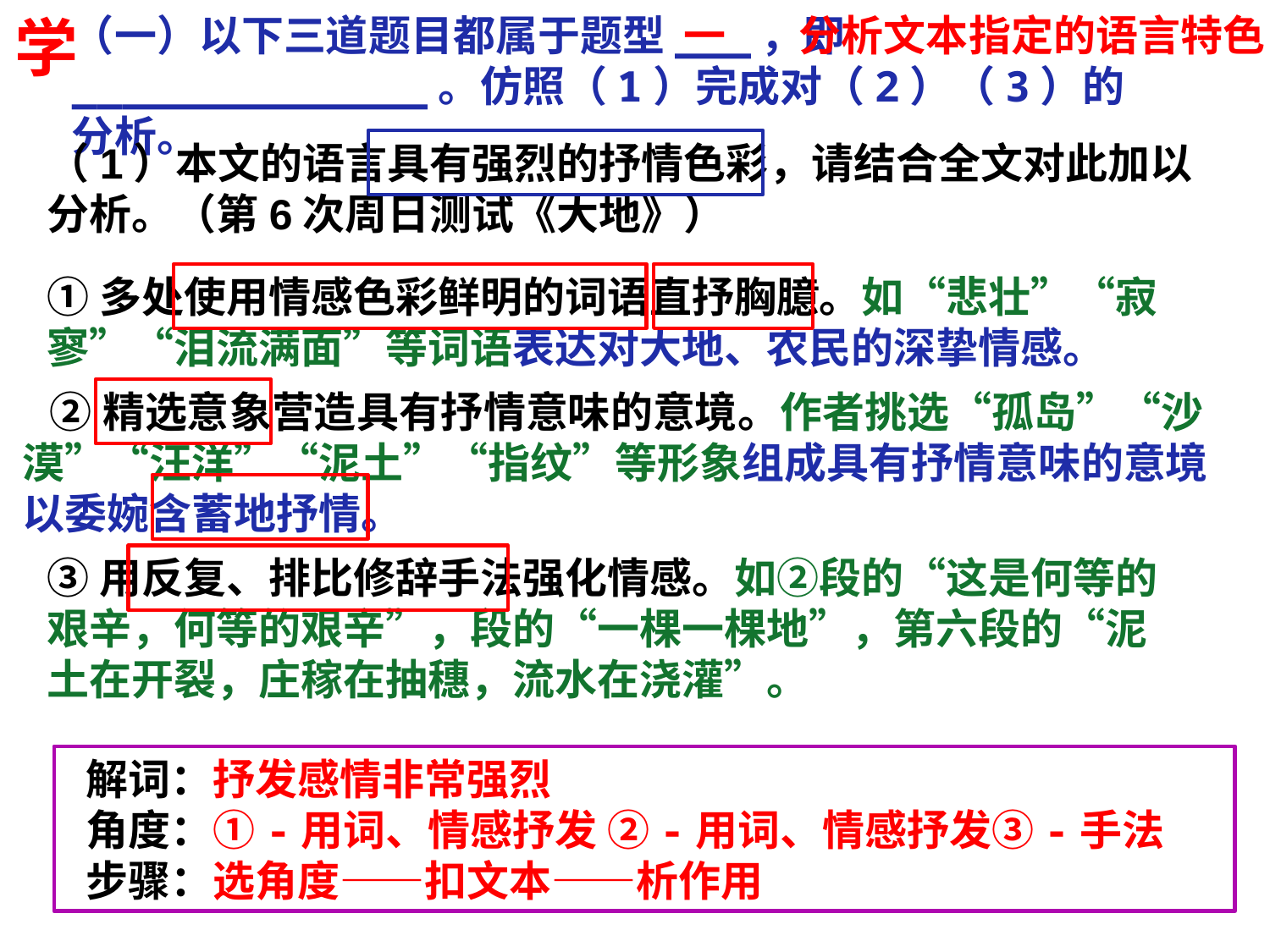

学
（一）以下三道题目都属于题型___，即______________。仿照（1）完成对（2）（3）的分析。
一
分析文本指定的语言特色
（1）本文的语言具有强烈的抒情色彩，请结合全文对此加以分析。（第6次周日测试《大地》）

①多处使用情感色彩鲜明的词语直抒胸臆。如“悲壮”“寂寥”“泪流满面”等词语表达对大地、农民的深挚情感。

②精选意象营造具有抒情意味的意境。作者挑选“孤岛”“沙漠”“汪洋”“泥土”“指纹”等形象组成具有抒情意味的意境以委婉含蓄地抒情。

③用反复、排比修辞手法强化情感。如②段的“这是何等的艰辛，何等的艰辛”，段的“一棵一棵地”，第六段的“泥土在开裂，庄稼在抽穗，流水在浇灌”。

 解词：抒发感情非常强烈
 角度：①-用词、情感抒发 ②-用词、情感抒发③-手法
 步骤：选角度——扣文本——析作用